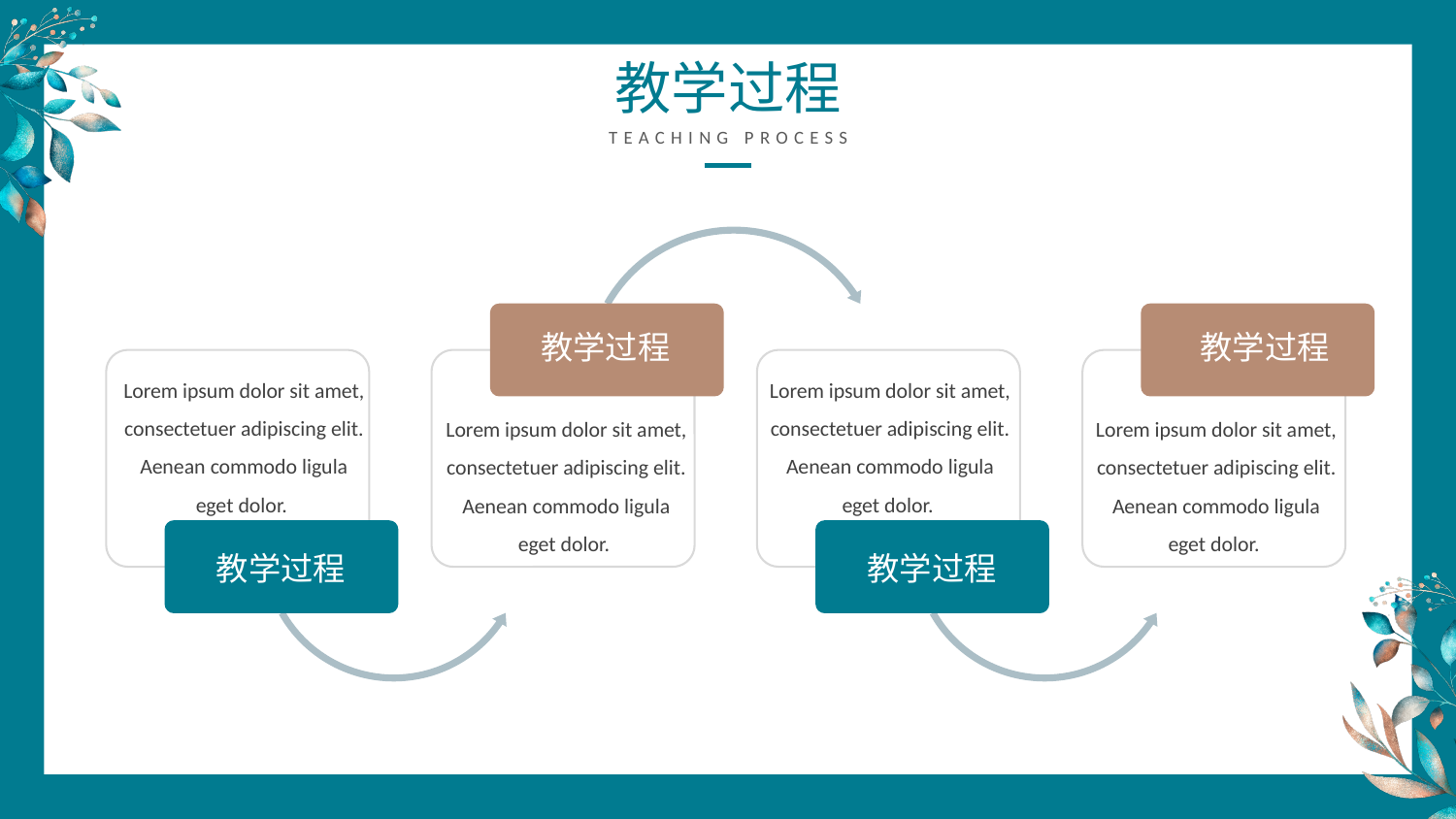

教学过程
TEACHING PROCESS

教学过程
教学过程

Lorem ipsum dolor sit amet, consectetuer adipiscing elit. Aenean commodo ligula eget dolor.
Lorem ipsum dolor sit amet, consectetuer adipiscing elit. Aenean commodo ligula eget dolor.
Lorem ipsum dolor sit amet, consectetuer adipiscing elit. Aenean commodo ligula eget dolor.
Lorem ipsum dolor sit amet, consectetuer adipiscing elit. Aenean commodo ligula eget dolor.

教学过程
教学过程